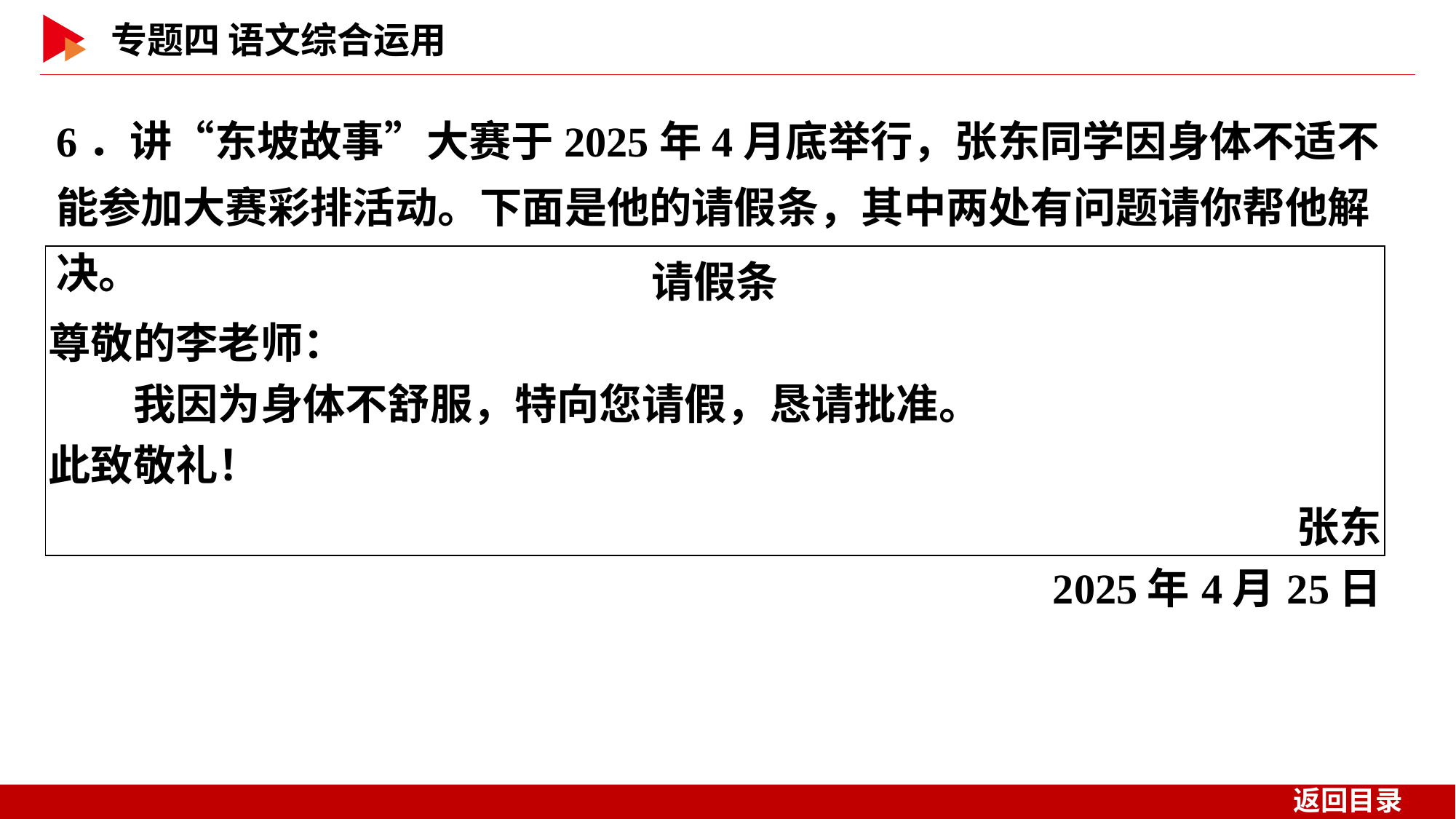

6．讲“东坡故事”大赛于2025年4月底举行，张东同学因身体不适不能参加大赛彩排活动。下面是他的请假条，其中两处有问题请你帮他解决。
| 请假条 尊敬的李老师： 　　我因为身体不舒服，特向您请假，恳请批准。 此致敬礼！ 张东 2025年4月25日 |
| --- |